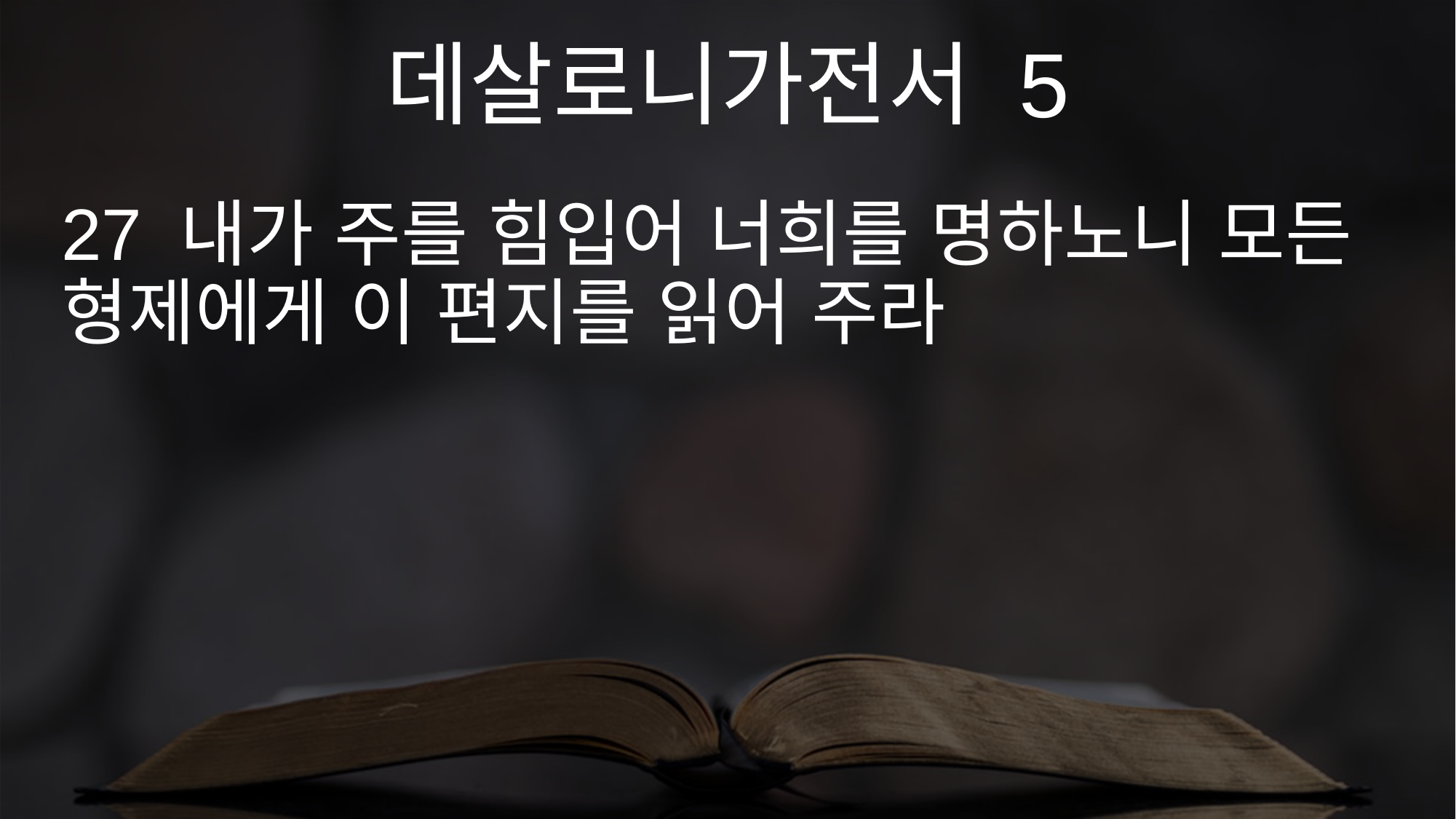

데살로니가전서 5
27 내가 주를 힘입어 너희를 명하노니 모든 형제에게 이 편지를 읽어 주라